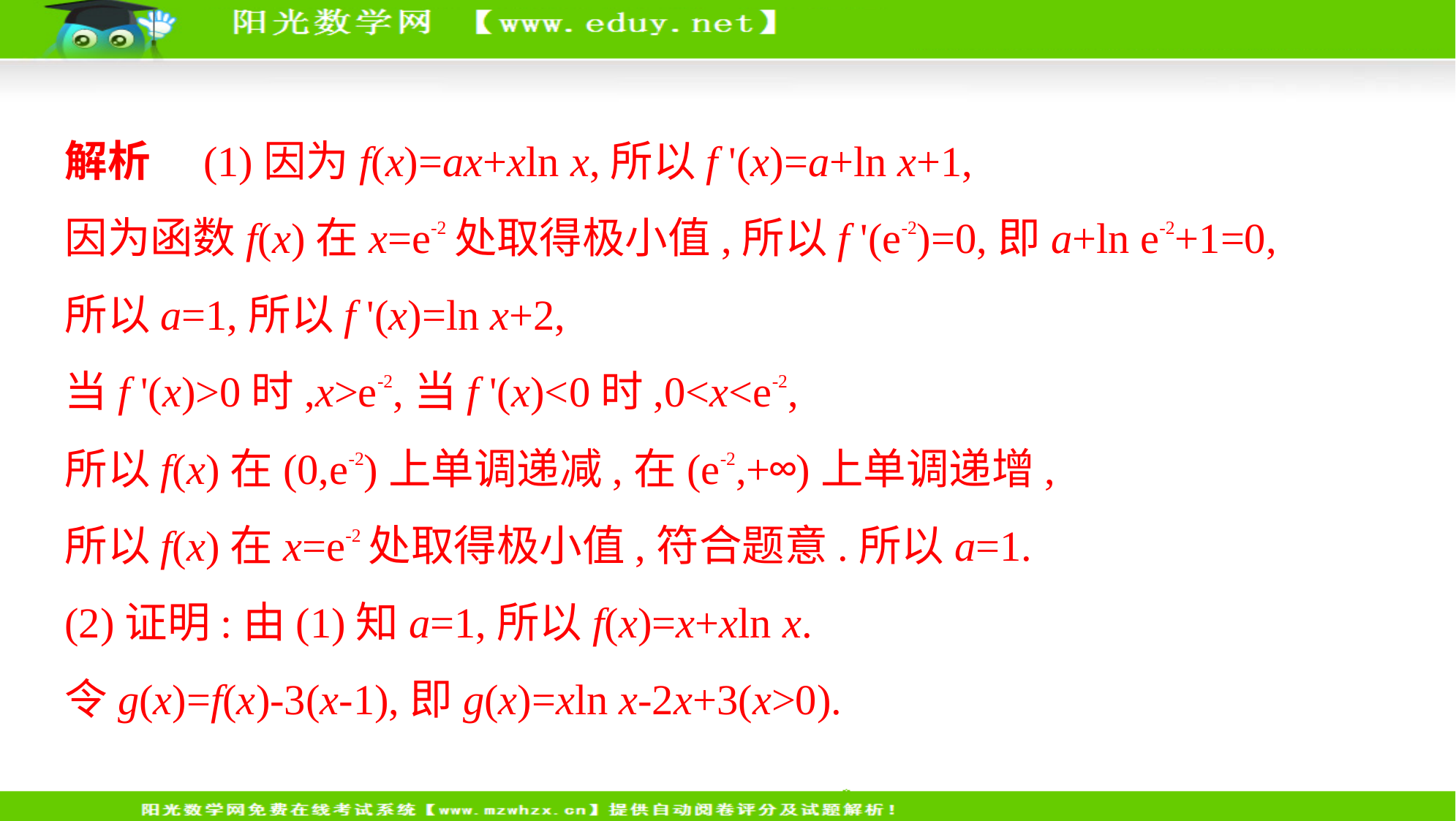

解析　(1)因为f(x)=ax+xln x,所以f '(x)=a+ln x+1,
因为函数f(x)在x=e-2处取得极小值,所以f '(e-2)=0,即a+ln e-2+1=0,
所以a=1,所以f '(x)=ln x+2,
当f '(x)>0时,x>e-2,当f '(x)<0时,0<x<e-2,
所以f(x)在(0,e-2)上单调递减,在(e-2,+∞)上单调递增,
所以f(x)在x=e-2处取得极小值,符合题意.所以a=1.
(2)证明:由(1)知a=1,所以f(x)=x+xln x.
令g(x)=f(x)-3(x-1),即g(x)=xln x-2x+3(x>0).